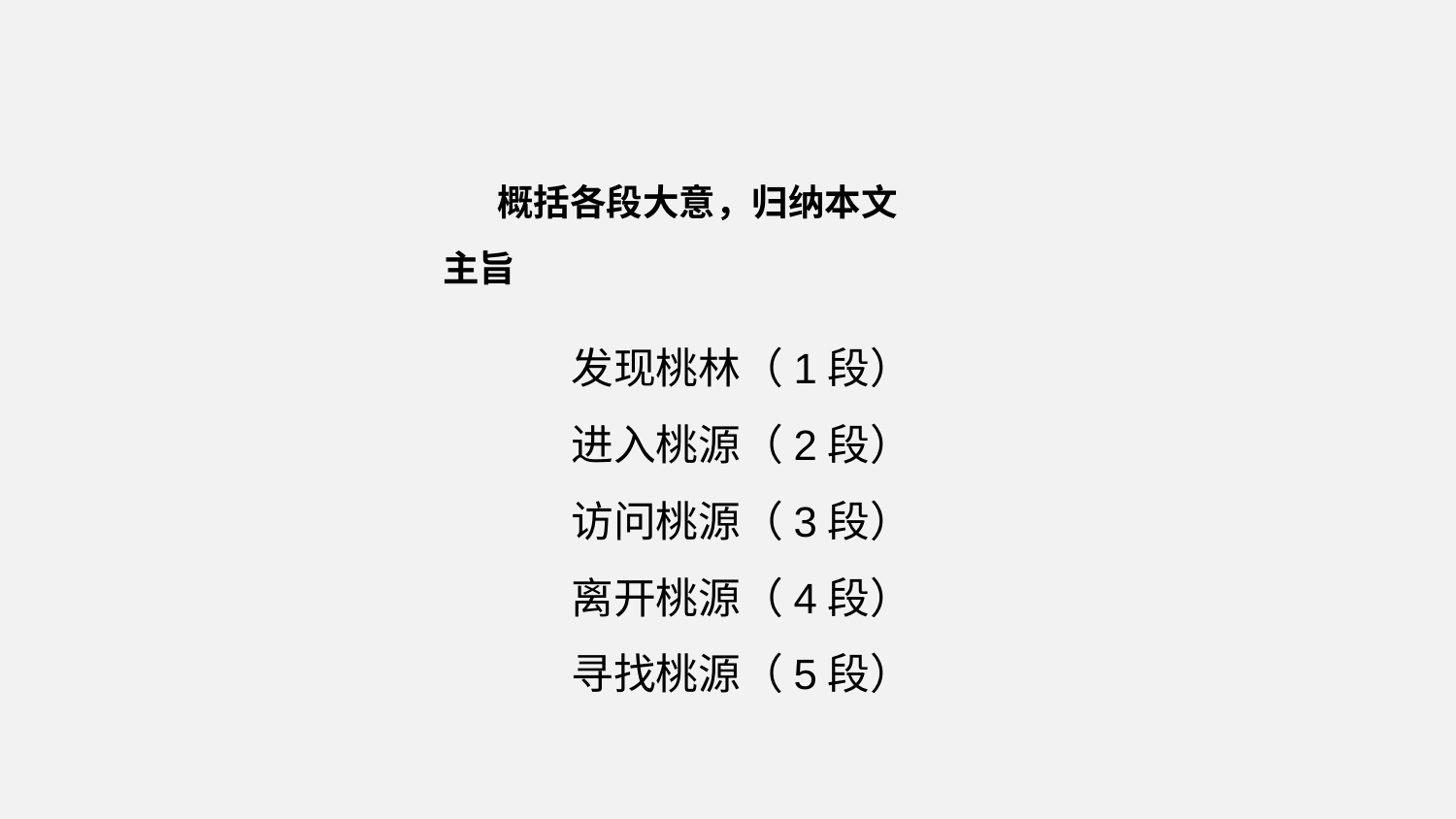

概括各段大意，归纳本文主旨
发现桃林（1段）
进入桃源（2段）
访问桃源（3段）
离开桃源（4段）
寻找桃源（5段）